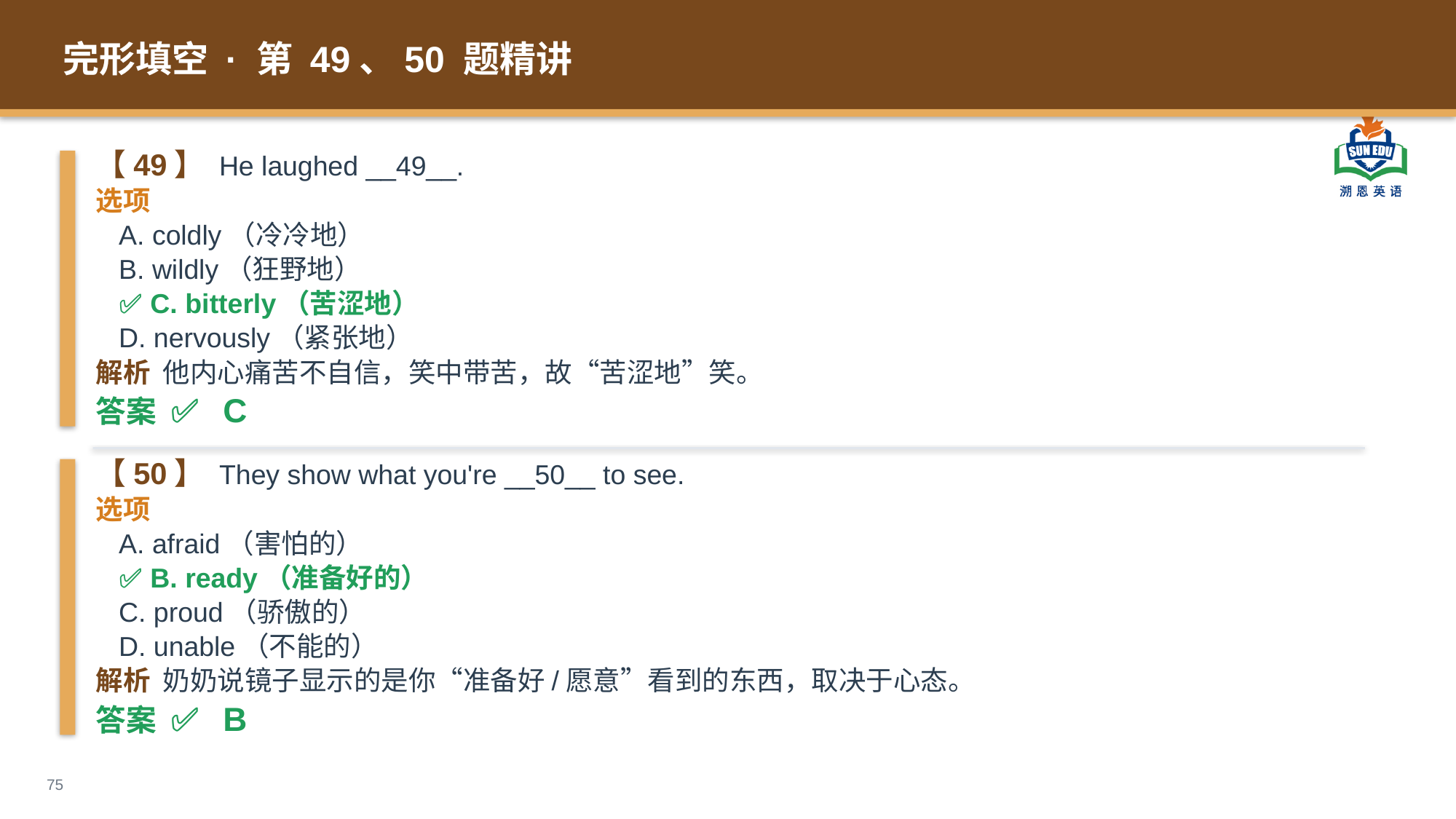

完形填空 · 第 49、50 题精讲

【49】 He laughed __49__.
选项
   A. coldly（冷冷地）
   B. wildly（狂野地）
   ✅ C. bitterly（苦涩地）
   D. nervously（紧张地）
解析  他内心痛苦不自信，笑中带苦，故“苦涩地”笑。
答案  ✅  C

【50】 They show what you're __50__ to see.
选项
   A. afraid（害怕的）
   ✅ B. ready（准备好的）
   C. proud（骄傲的）
   D. unable（不能的）
解析  奶奶说镜子显示的是你“准备好/愿意”看到的东西，取决于心态。
答案  ✅  B

75